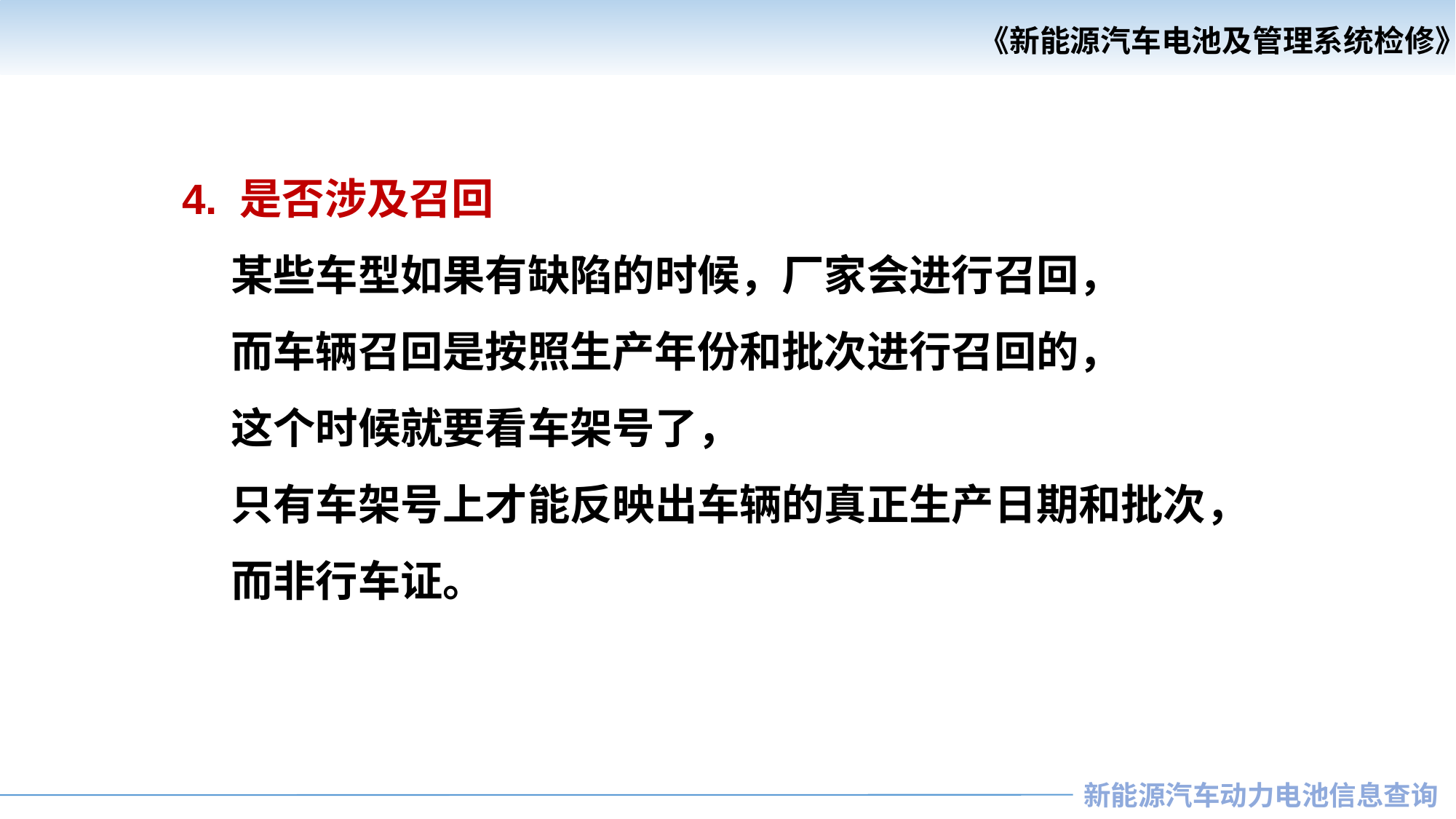

《新能源汽车电池及管理系统检修》
《汽车安全与舒适系统检修》
4. 是否涉及召回
    某些车型如果有缺陷的时候，厂家会进行召回，
    而车辆召回是按照生产年份和批次进行召回的，
    这个时候就要看车架号了，
    只有车架号上才能反映出车辆的真正生产日期和批次，
    而非行车证。